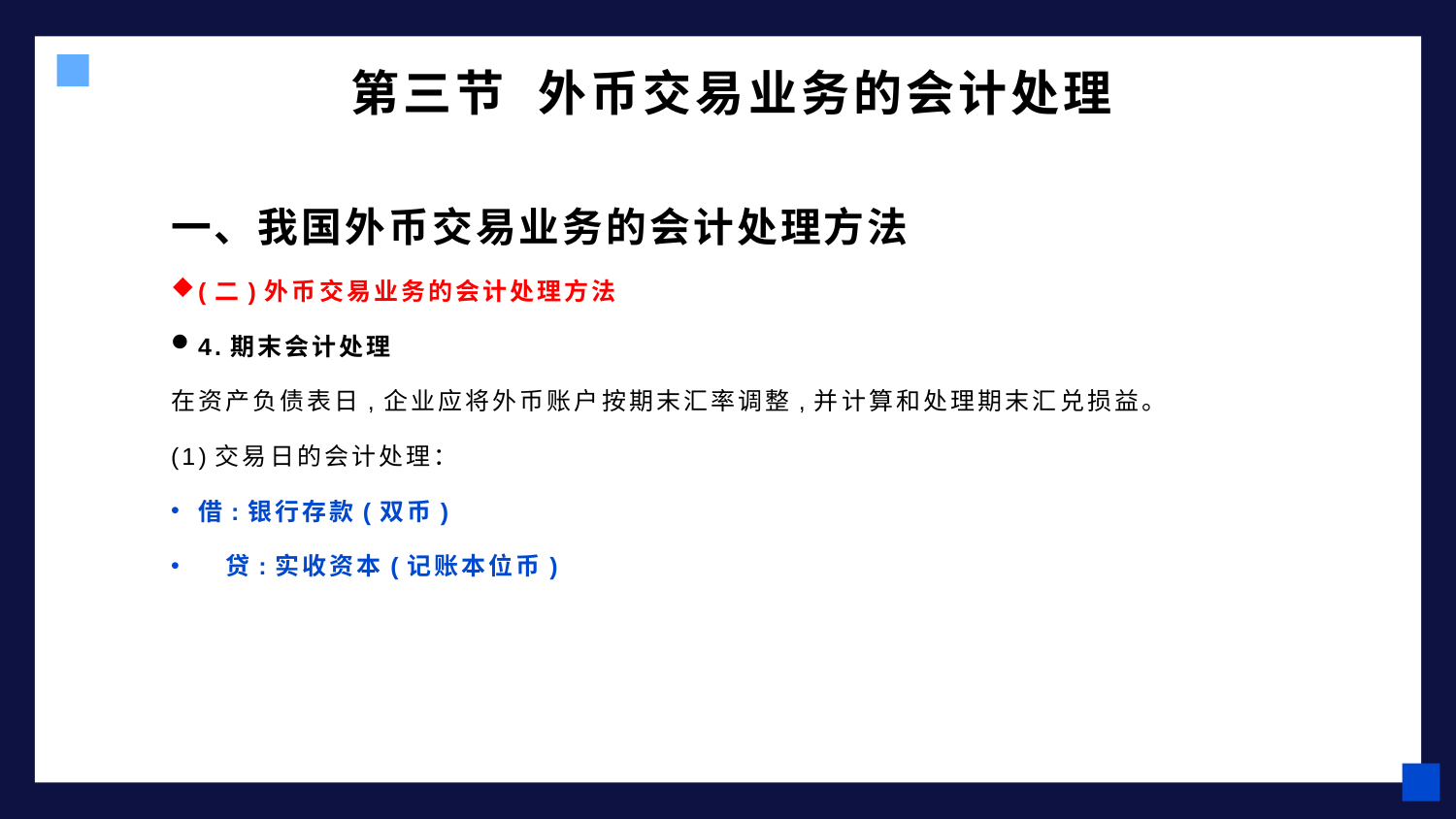

# 第三节  外币交易业务的会计处理
一、我国外币交易业务的会计处理方法
(二)外币交易业务的会计处理方法
4.期末会计处理
在资产负债表日,企业应将外币账户按期末汇率调整,并计算和处理期末汇兑损益。
(1)交易日的会计处理：
借:银行存款(双币)
　贷:实收资本(记账本位币)